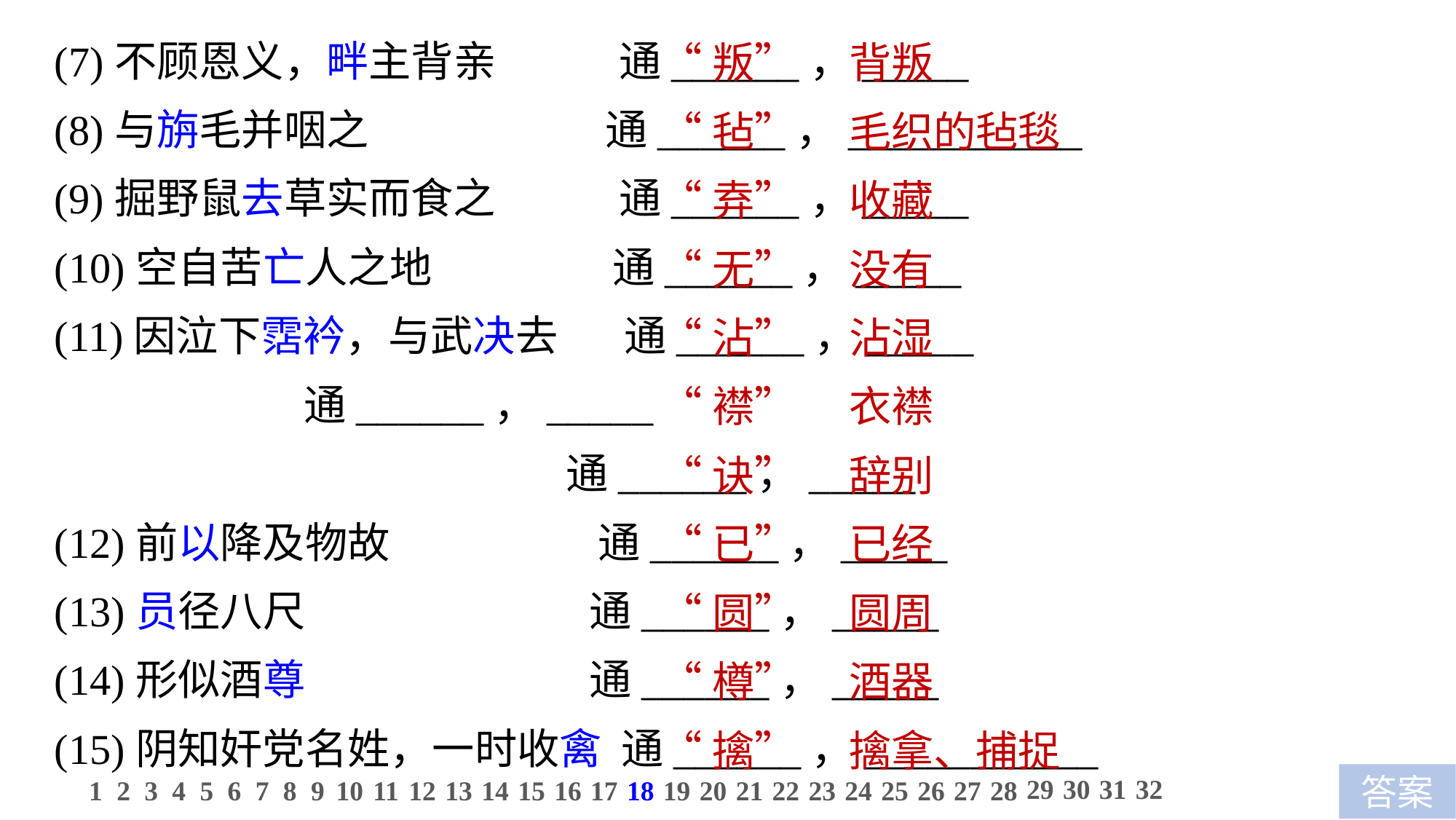

(7)不顾恩义，畔主背亲             通______，_____
(8)与旃毛并咽之                         通______，___________
(9)掘野鼠去草实而食之             通______，_____
(10)空自苦亡人之地                   通______，_____
(11)因泣下霑衿，与武决去       通______，_____
                                                                       通______，_____
                                                     通______，_____
(12)前以降及物故                      通______，_____
(13)员径八尺                              通______，_____
(14)形似酒尊                              通______，_____
(15)阴知奸党名姓，一时收禽  通______，___________
“叛”　 背叛
“毡”　 毛织的毡毯
“弆”　 收藏
“无”　 没有
“沾”　 沾湿
“襟”　 衣襟
“诀”　 辞别
“已”　 已经
“圆”　 圆周
“樽”　 酒器
“擒”　 擒拿、捕捉
29
30
31
32
1
2
3
4
5
6
7
8
9
10
11
12
13
14
15
16
17
18
19
20
21
22
23
24
25
26
27
28
答案